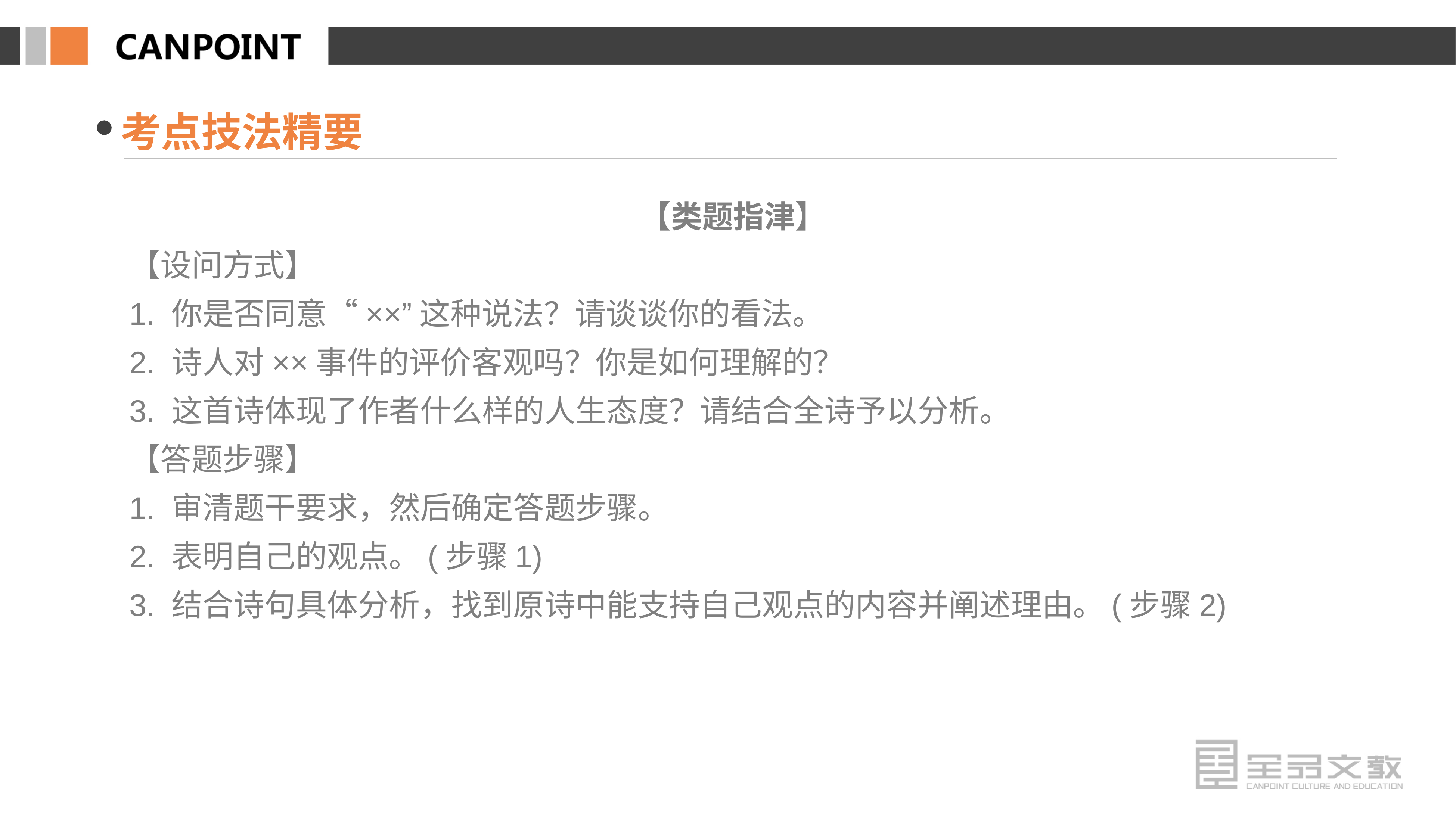

考点技法精要

【类题指津】
【设问方式】
1. 你是否同意“××”这种说法？请谈谈你的看法。
2. 诗人对××事件的评价客观吗？你是如何理解的？
3. 这首诗体现了作者什么样的人生态度？请结合全诗予以分析。
【答题步骤】
1. 审清题干要求，然后确定答题步骤。
2. 表明自己的观点。(步骤1)
3. 结合诗句具体分析，找到原诗中能支持自己观点的内容并阐述理由。(步骤2)